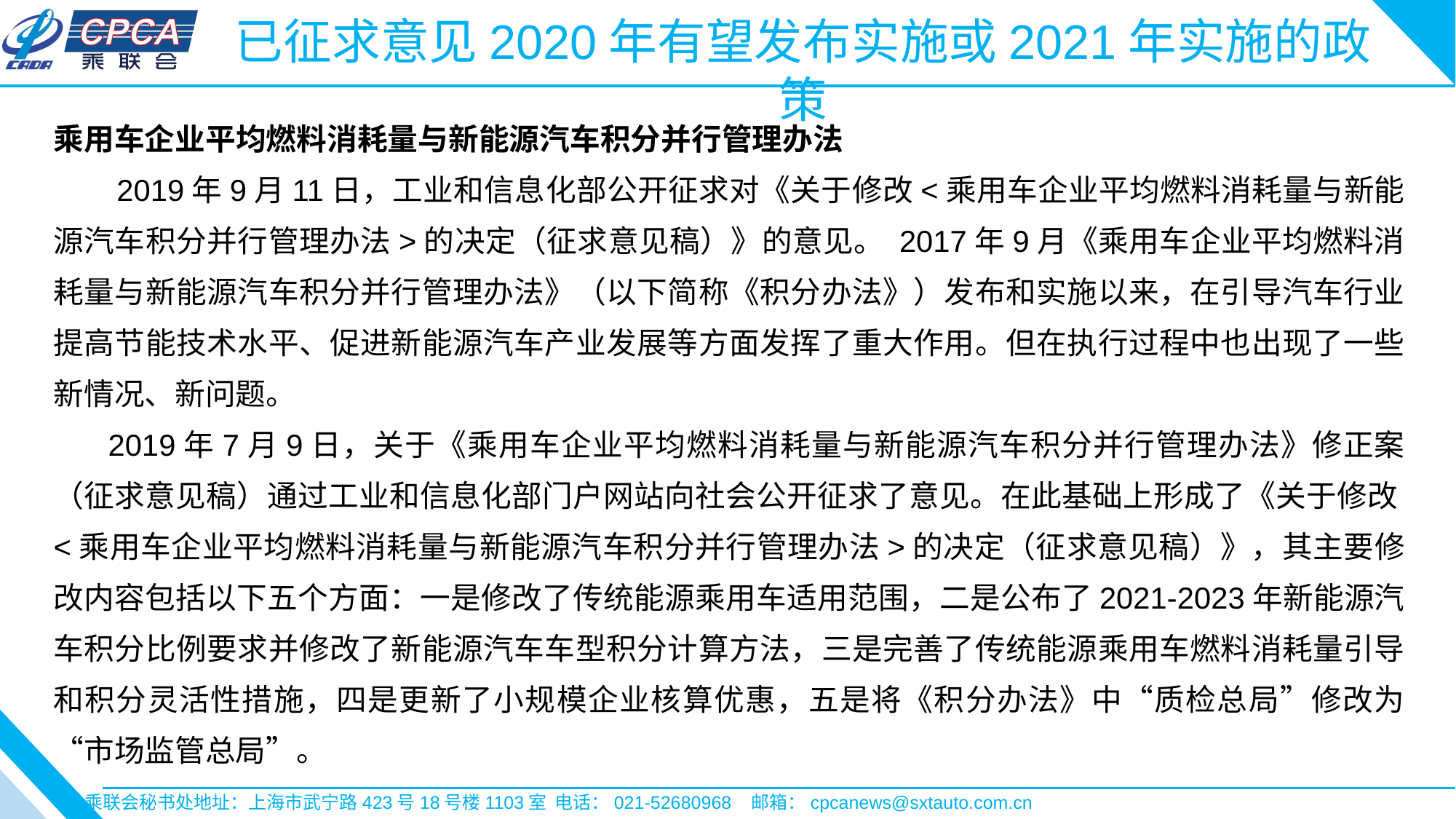

已征求意见2020年有望发布实施或2021年实施的政策
乘用车企业平均燃料消耗量与新能源汽车积分并行管理办法
 2019年9月11日，工业和信息化部公开征求对《关于修改<乘用车企业平均燃料消耗量与新能源汽车积分并行管理办法>的决定（征求意见稿）》的意见。 2017年9月《乘用车企业平均燃料消耗量与新能源汽车积分并行管理办法》（以下简称《积分办法》）发布和实施以来，在引导汽车行业提高节能技术水平、促进新能源汽车产业发展等方面发挥了重大作用。但在执行过程中也出现了一些新情况、新问题。
2019年7月9日，关于《乘用车企业平均燃料消耗量与新能源汽车积分并行管理办法》修正案（征求意见稿）通过工业和信息化部门户网站向社会公开征求了意见。在此基础上形成了《关于修改<乘用车企业平均燃料消耗量与新能源汽车积分并行管理办法>的决定（征求意见稿）》，其主要修改内容包括以下五个方面：一是修改了传统能源乘用车适用范围，二是公布了2021-2023年新能源汽车积分比例要求并修改了新能源汽车车型积分计算方法，三是完善了传统能源乘用车燃料消耗量引导和积分灵活性措施，四是更新了小规模企业核算优惠，五是将《积分办法》中“质检总局”修改为“市场监管总局”。